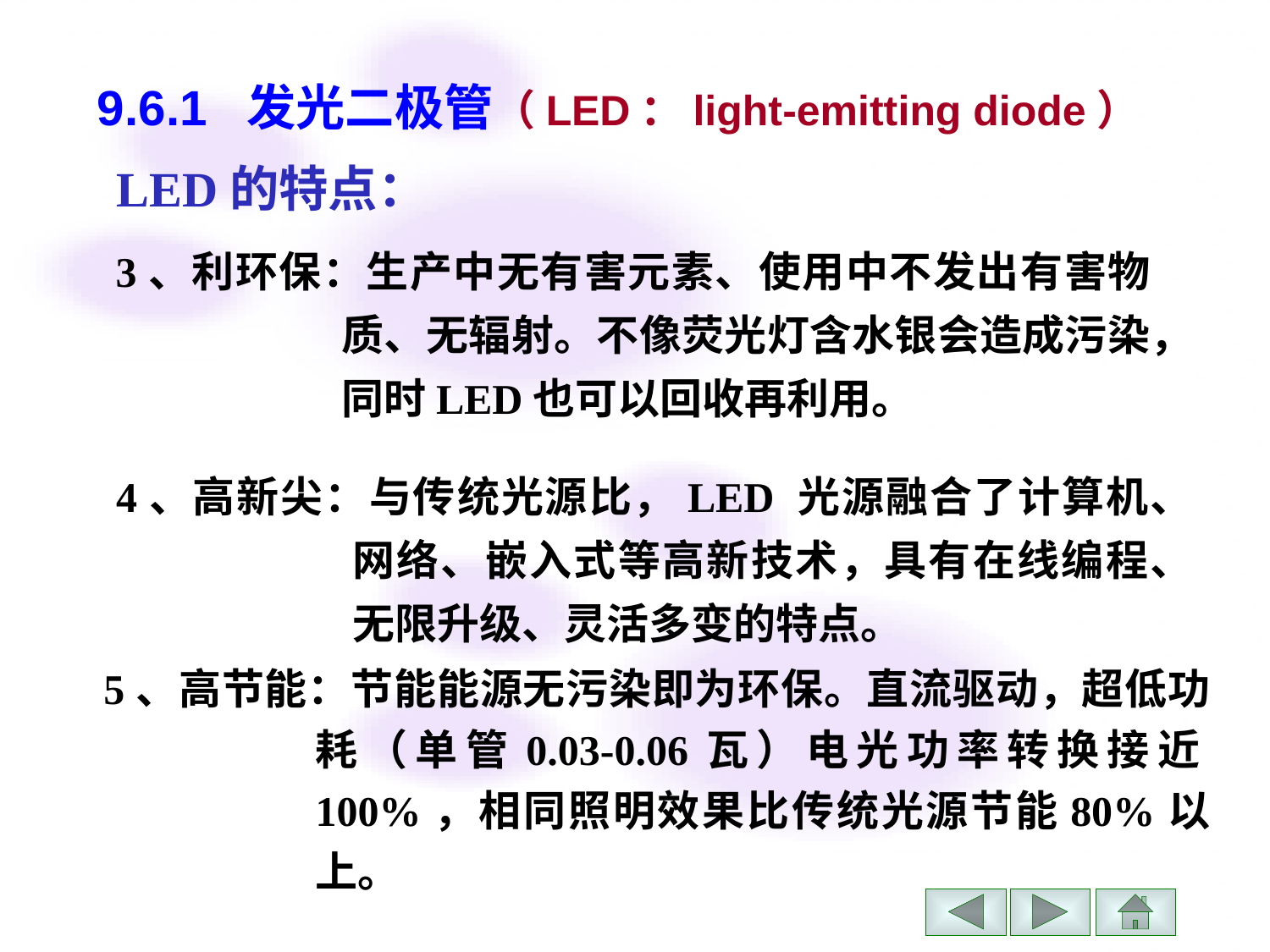

9.6.1  发光二极管（LED：light-emitting diode）
LED的特点：
 3、利环保：生产中无有害元素、使用中不发出有害物质、无辐射。不像荧光灯含水银会造成污染，同时LED也可以回收再利用。
 4、高新尖：与传统光源比，LED 光源融合了计算机、网络、嵌入式等高新技术，具有在线编程、无限升级、灵活多变的特点。
5、高节能：节能能源无污染即为环保。直流驱动，超低功耗（单管0.03-0.06瓦）电光功率转换接近100%，相同照明效果比传统光源节能80%以上。